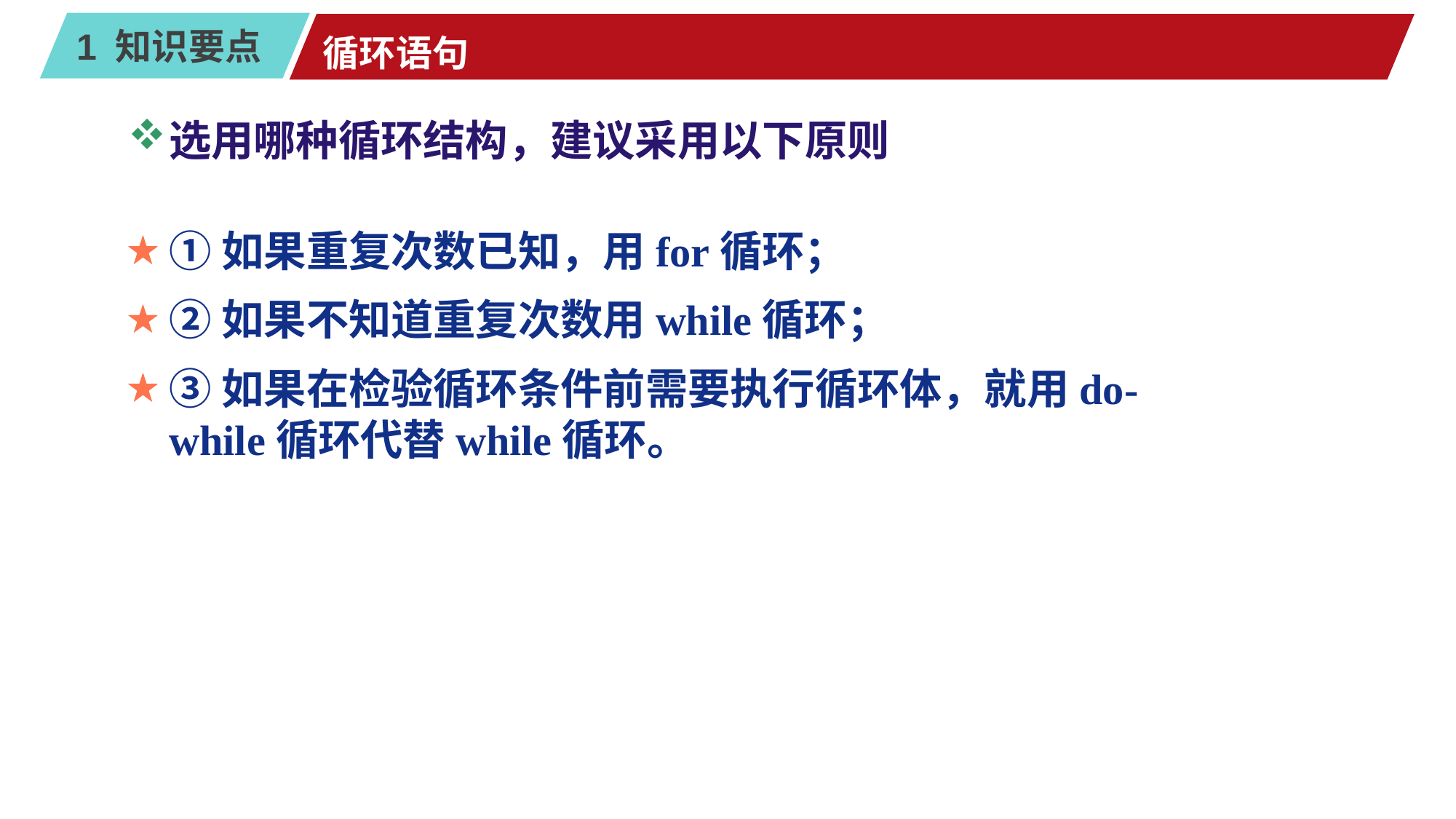

# 循环语句
选用哪种循环结构，建议采用以下原则

①如果重复次数已知，用for循环；
②如果不知道重复次数用while循环；
③如果在检验循环条件前需要执行循环体，就用do-while循环代替while循环。